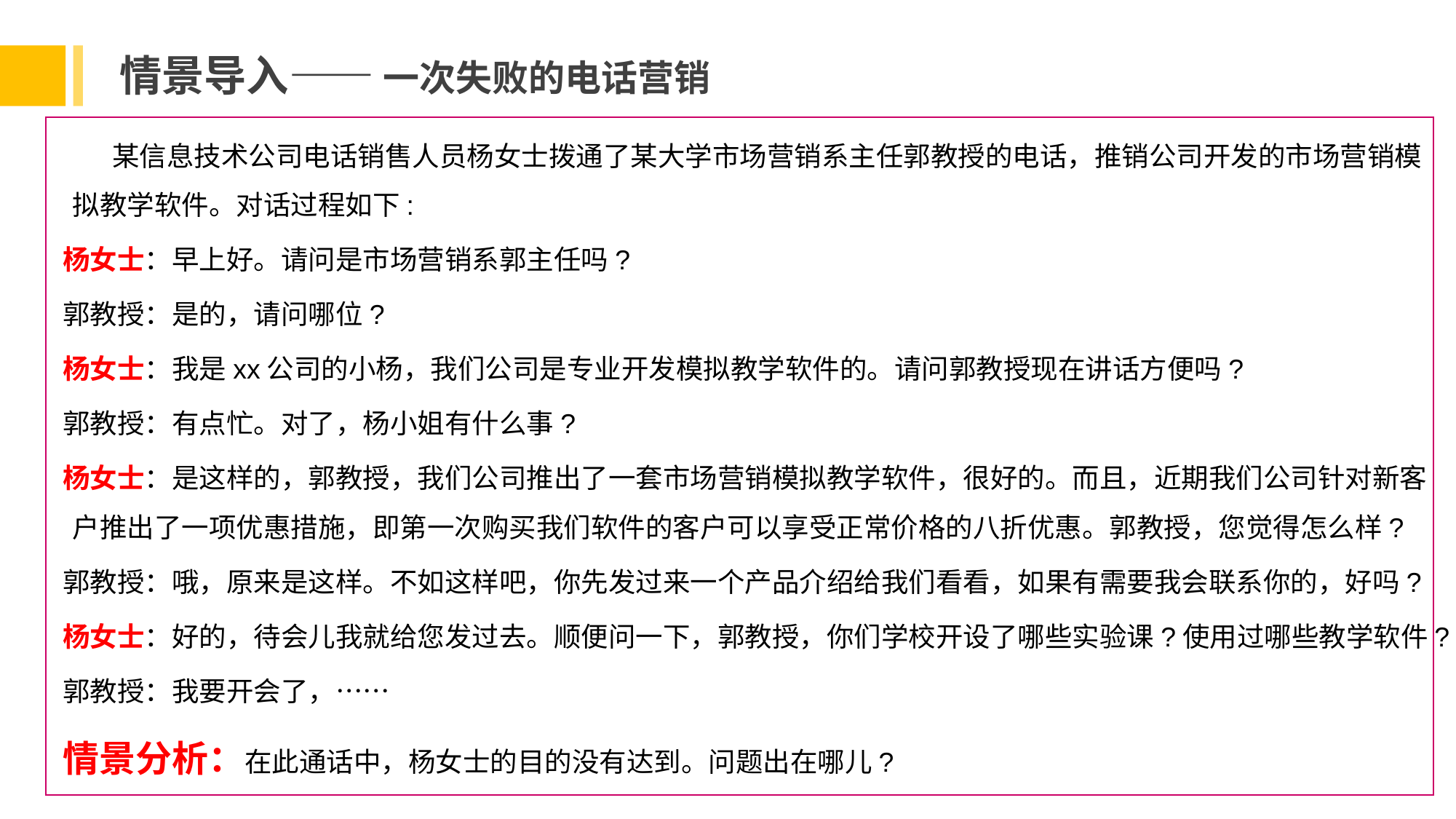

情景导入—— 一次失败的电话营销

            某信息技术公司电话销售人员杨女士拨通了某大学市场营销系主任郭教授的电话，推销公司开发的市场营销模拟教学软件。对话过程如下:
    杨女士：早上好。请问是市场营销系郭主任吗?
    郭教授：是的，请问哪位?
    杨女士：我是xx公司的小杨，我们公司是专业开发模拟教学软件的。请问郭教授现在讲话方便吗?
    郭教授：有点忙。对了，杨小姐有什么事?
    杨女士：是这样的，郭教授，我们公司推出了一套市场营销模拟教学软件，很好的。而且，近期我们公司针对新客户推出了一项优惠措施，即第一次购买我们软件的客户可以享受正常价格的八折优惠。郭教授，您觉得怎么样?
    郭教授：哦，原来是这样。不如这样吧，你先发过来一个产品介绍给我们看看，如果有需要我会联系你的，好吗?
    杨女士：好的，待会儿我就给您发过去。顺便问一下，郭教授，你们学校开设了哪些实验课?使用过哪些教学软件?
    郭教授：我要开会了，……
    情景分析：在此通话中，杨女士的目的没有达到。问题出在哪儿?